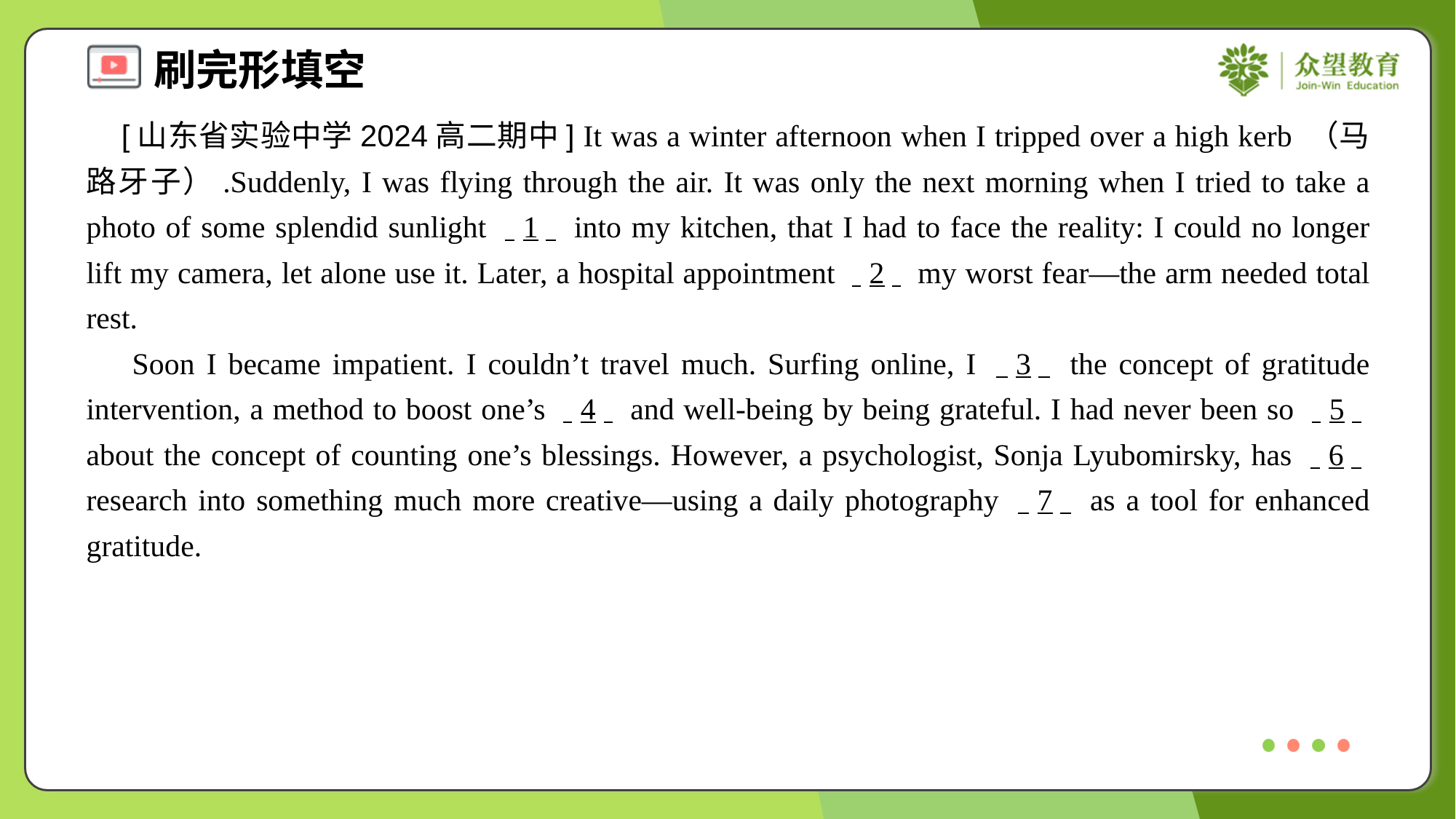

[山东省实验中学2024高二期中] It was a winter afternoon when I tripped over a high kerb （马路牙子）.Suddenly, I was flying through the air. It was only the next morning when I tried to take a photo of some splendid sunlight . .1. . into my kitchen, that I had to face the reality: I could no longer lift my camera, let alone use it. Later, a hospital appointment . .2. . my worst fear—the arm needed total rest.
    Soon I became impatient. I couldn’t travel much. Surfing online, I . .3. . the concept of gratitude intervention, a method to boost one’s . .4. . and well-being by being grateful. I had never been so . .5. . about the concept of counting one’s blessings. However, a psychologist, Sonja Lyubomirsky, has . .6. . research into something much more creative—using a daily photography . .7. . as a tool for enhanced gratitude.